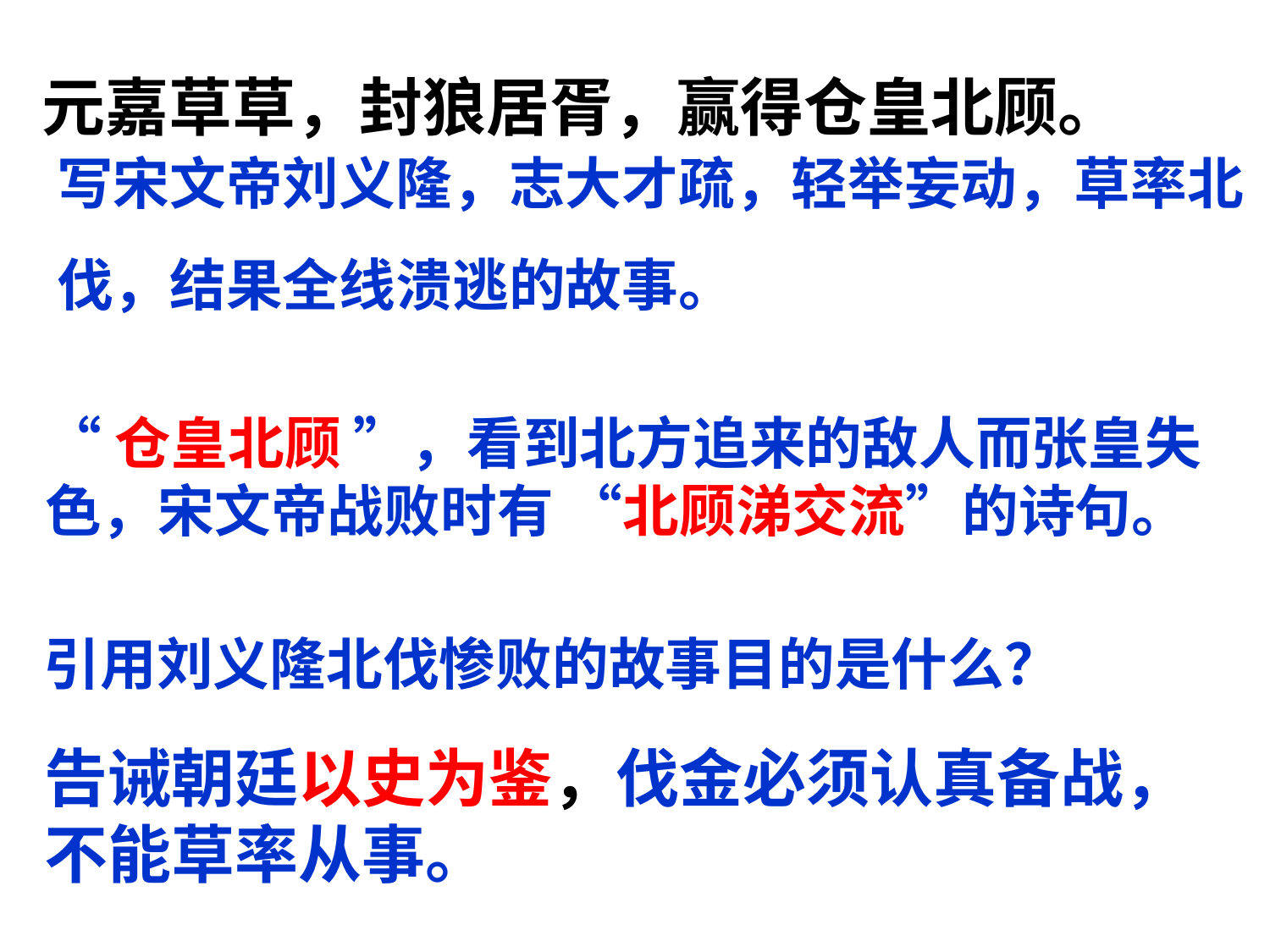

元嘉草草，封狼居胥，赢得仓皇北顾。
写宋文帝刘义隆，志大才疏，轻举妄动，草率北伐，结果全线溃逃的故事。
“仓皇北顾 ”，看到北方追来的敌人而张皇失
色，宋文帝战败时有 “北顾涕交流”的诗句。
引用刘义隆北伐惨败的故事目的是什么？
告诫朝廷以史为鉴，伐金必须认真备战，
不能草率从事。